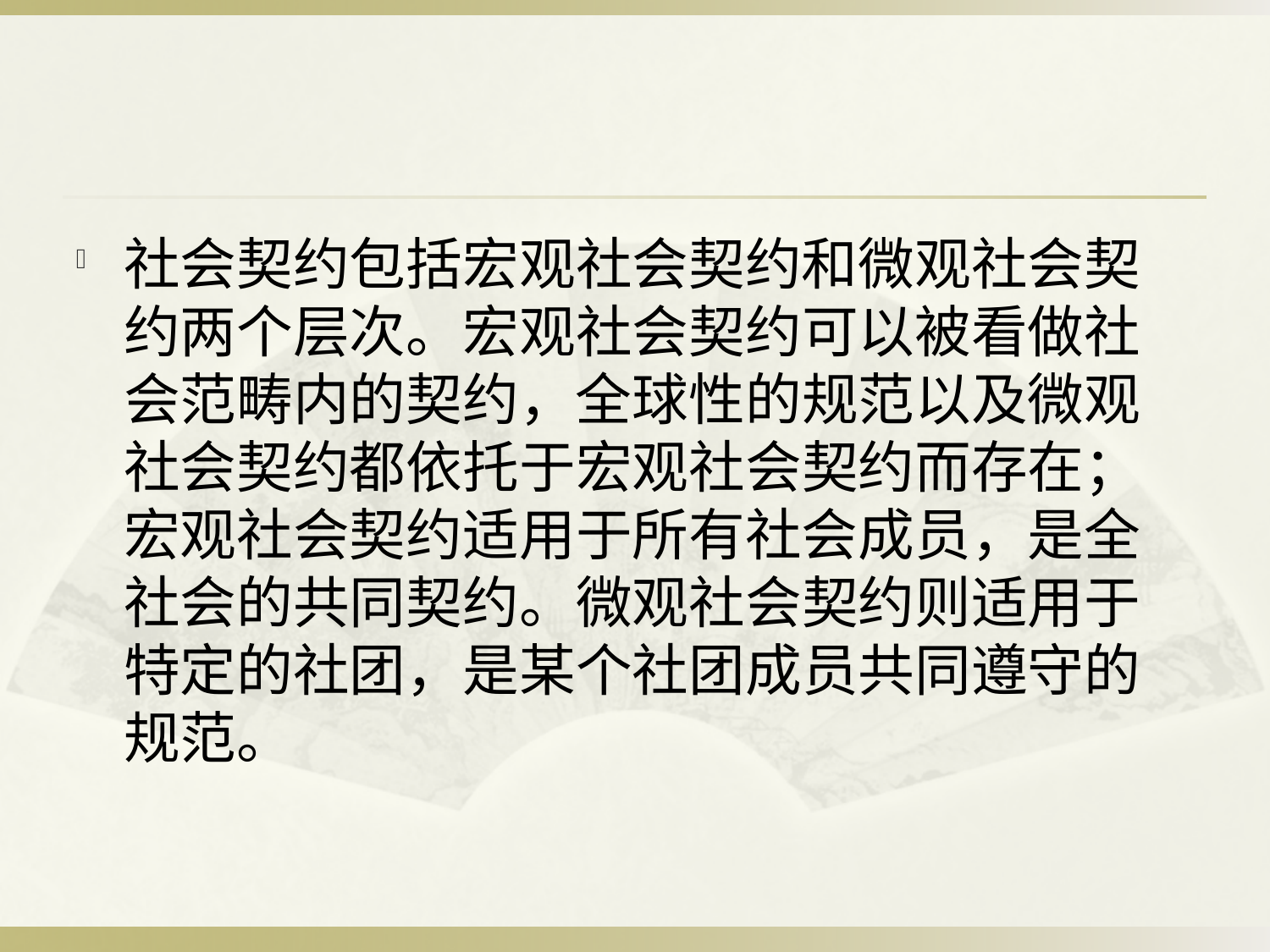

#
社会契约包括宏观社会契约和微观社会契约两个层次。宏观社会契约可以被看做社会范畴内的契约，全球性的规范以及微观社会契约都依托于宏观社会契约而存在；宏观社会契约适用于所有社会成员，是全社会的共同契约。微观社会契约则适用于特定的社团，是某个社团成员共同遵守的规范。